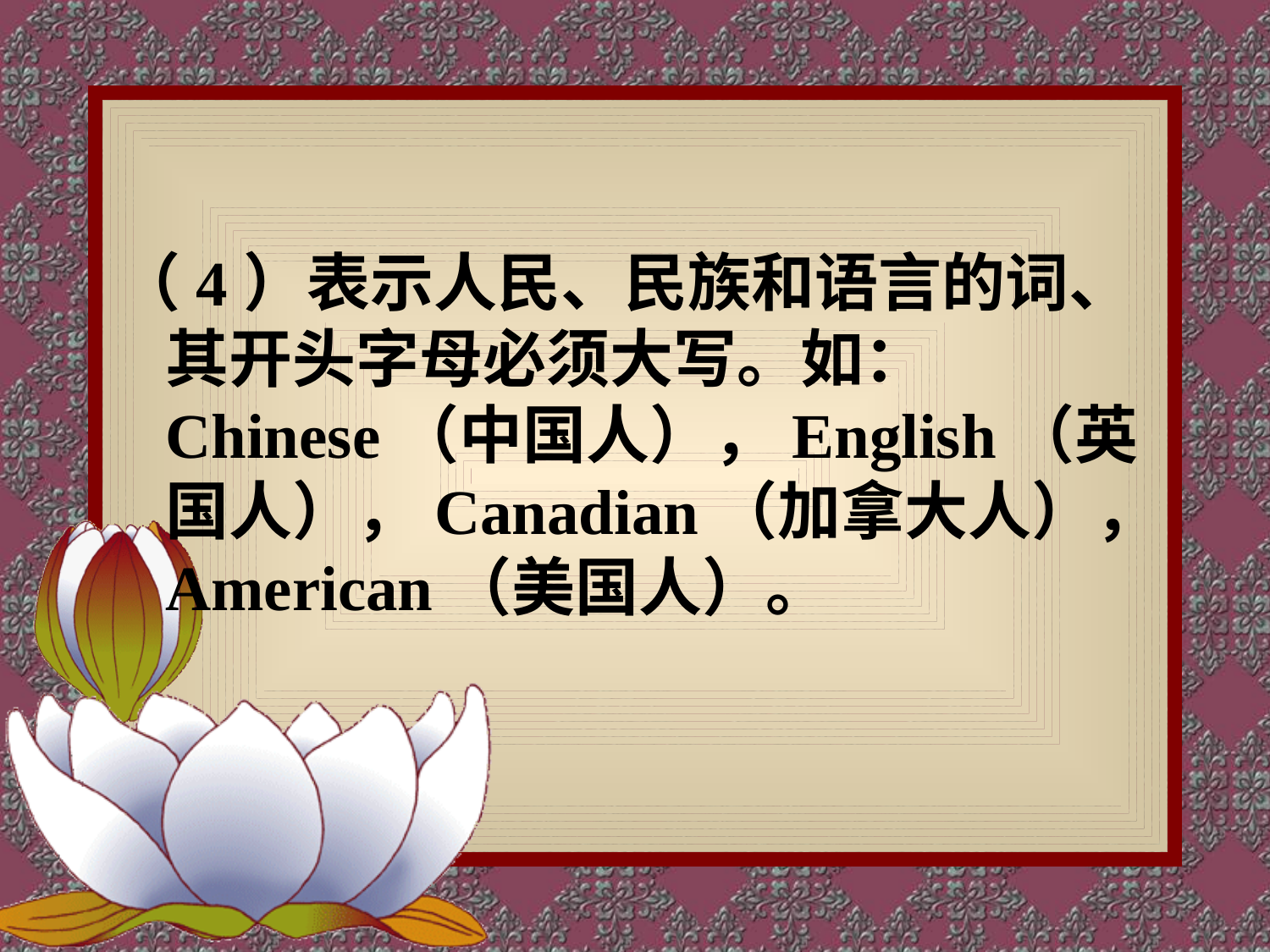

（4）表示人民、民族和语言的词、其开头字母必须大写。如：Chinese（中国人），English（英国人），Canadian（加拿大人），American（美国人）。